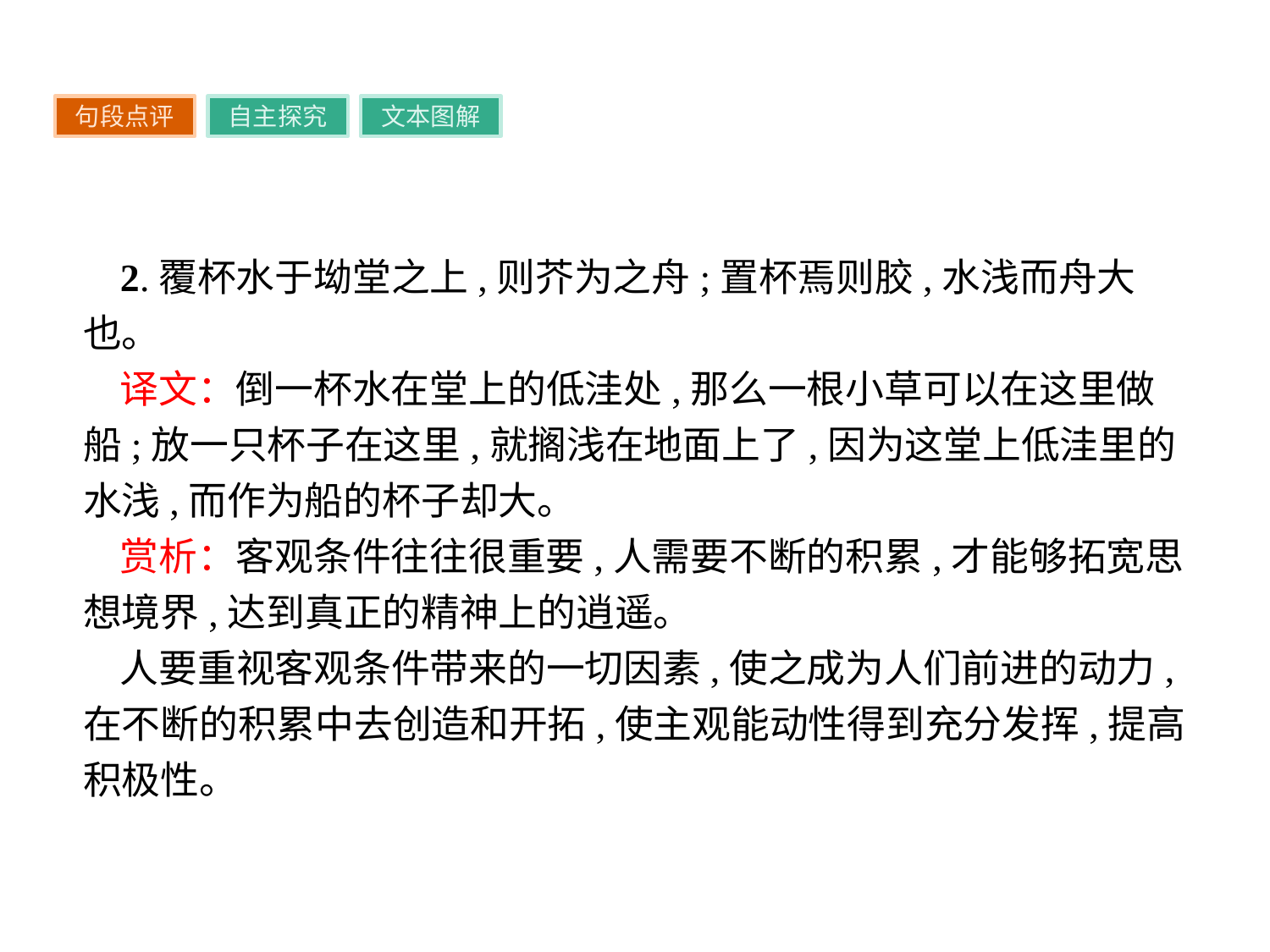

句段点评
自主探究
文本图解
2.覆杯水于坳堂之上,则芥为之舟;置杯焉则胶,水浅而舟大也。
译文：倒一杯水在堂上的低洼处,那么一根小草可以在这里做船;放一只杯子在这里,就搁浅在地面上了,因为这堂上低洼里的水浅,而作为船的杯子却大。
赏析：客观条件往往很重要,人需要不断的积累,才能够拓宽思想境界,达到真正的精神上的逍遥。
人要重视客观条件带来的一切因素,使之成为人们前进的动力,在不断的积累中去创造和开拓,使主观能动性得到充分发挥,提高积极性。